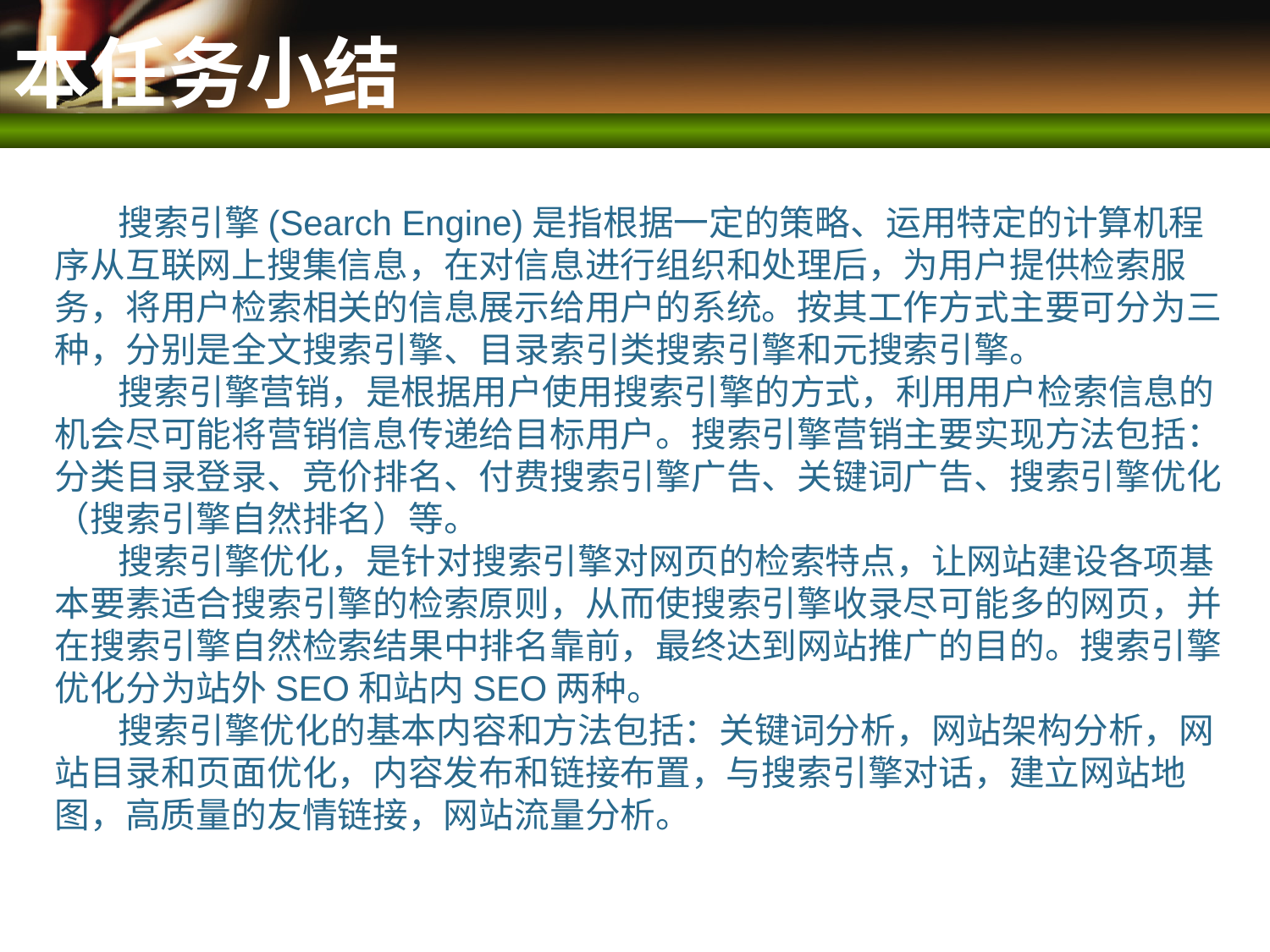

# 本任务小结
搜索引擎(Search Engine)是指根据一定的策略、运用特定的计算机程序从互联网上搜集信息，在对信息进行组织和处理后，为用户提供检索服务，将用户检索相关的信息展示给用户的系统。按其工作方式主要可分为三种，分别是全文搜索引擎、目录索引类搜索引擎和元搜索引擎。
搜索引擎营销，是根据用户使用搜索引擎的方式，利用用户检索信息的机会尽可能将营销信息传递给目标用户。搜索引擎营销主要实现方法包括：分类目录登录、竞价排名、付费搜索引擎广告、关键词广告、搜索引擎优化（搜索引擎自然排名）等。
搜索引擎优化，是针对搜索引擎对网页的检索特点，让网站建设各项基本要素适合搜索引擎的检索原则，从而使搜索引擎收录尽可能多的网页，并在搜索引擎自然检索结果中排名靠前，最终达到网站推广的目的。搜索引擎优化分为站外SEO和站内SEO两种。
搜索引擎优化的基本内容和方法包括：关键词分析，网站架构分析，网站目录和页面优化，内容发布和链接布置，与搜索引擎对话，建立网站地图，高质量的友情链接，网站流量分析。